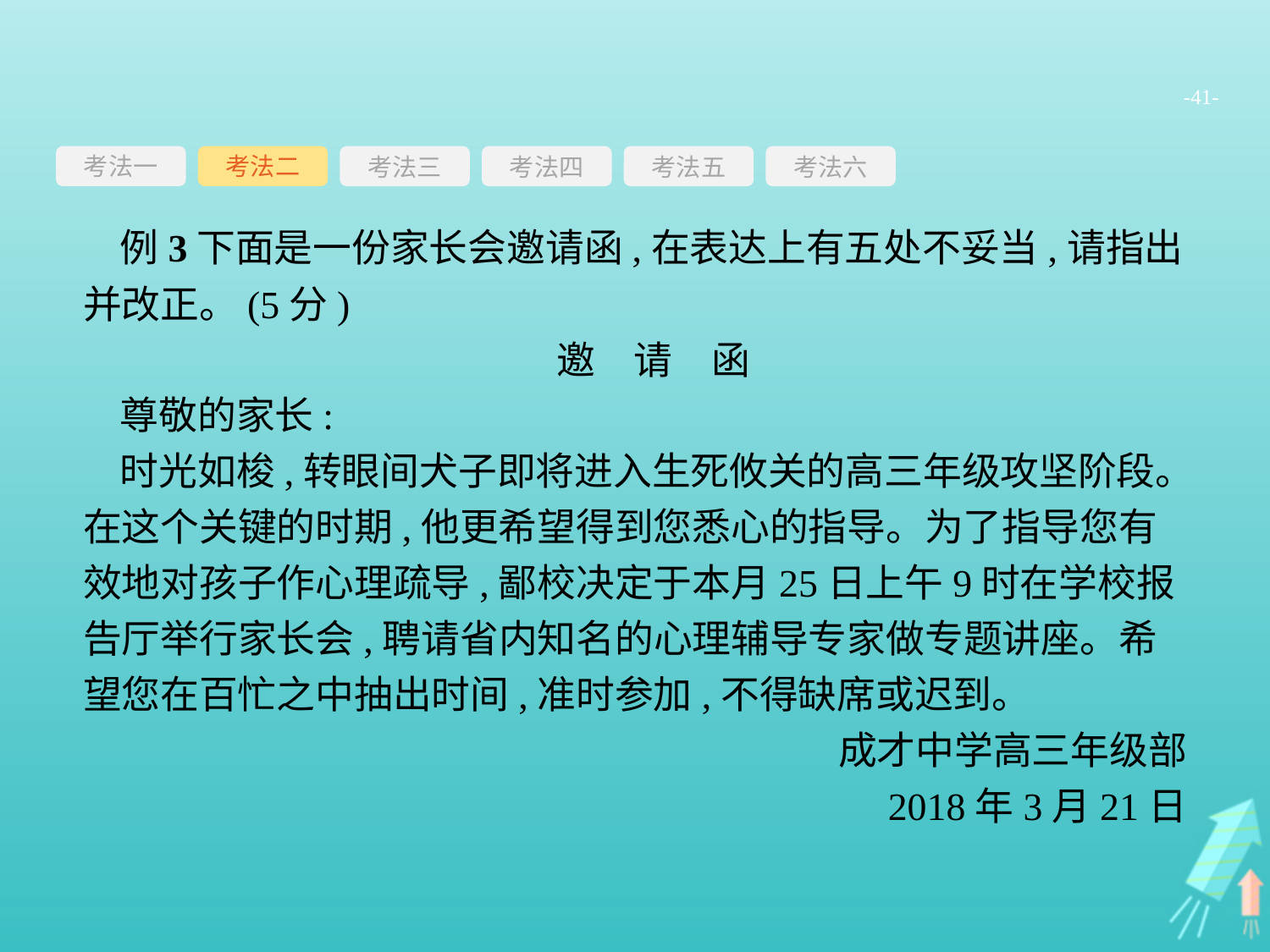

-41-
考法一
考法三
考法四
考法五
考法六
考法二
例3下面是一份家长会邀请函,在表达上有五处不妥当,请指出并改正。(5分)
邀　请　函
尊敬的家长:
时光如梭,转眼间犬子即将进入生死攸关的高三年级攻坚阶段。在这个关键的时期,他更希望得到您悉心的指导。为了指导您有效地对孩子作心理疏导,鄙校决定于本月25日上午9时在学校报告厅举行家长会,聘请省内知名的心理辅导专家做专题讲座。希望您在百忙之中抽出时间,准时参加,不得缺席或迟到。
成才中学高三年级部
2018年3月21日